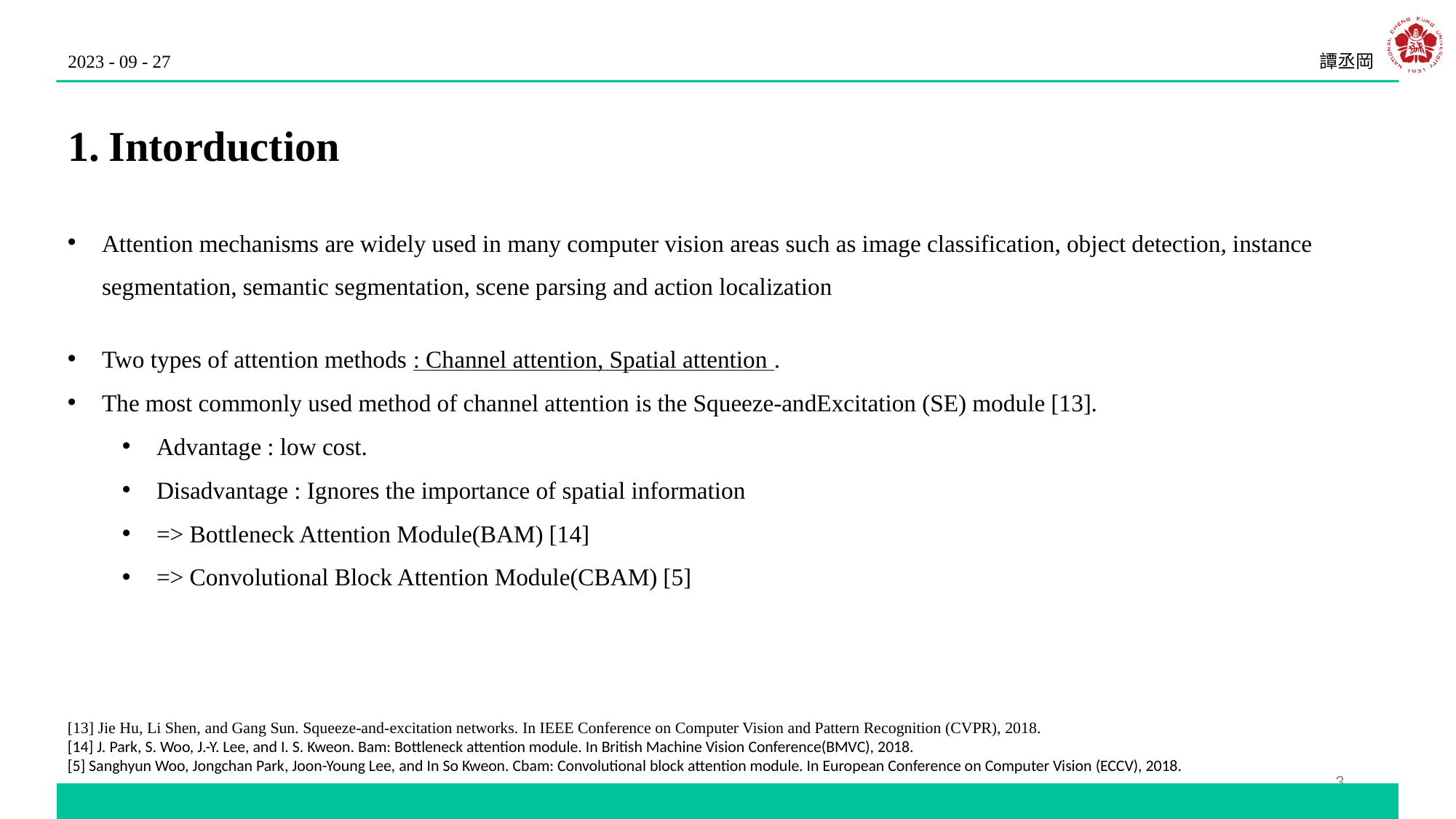

2023 - 09 - 27
譚丞岡

Intorduction
Attention mechanisms are widely used in many computer vision areas such as image classification, object detection, instance segmentation, semantic segmentation, scene parsing and action localization

Two types of attention methods : Channel attention, Spatial attention .
The most commonly used method of channel attention is the Squeeze-andExcitation (SE) module [13].
Advantage : low cost.
Disadvantage : Ignores the importance of spatial information
=> Bottleneck Attention Module(BAM) [14]
=> Convolutional Block Attention Module(CBAM) [5]

[13] Jie Hu, Li Shen, and Gang Sun. Squeeze-and-excitation networks. In IEEE Conference on Computer Vision and Pattern Recognition (CVPR), 2018.
[14] J. Park, S. Woo, J.-Y. Lee, and I. S. Kweon. Bam: Bottleneck attention module. In British Machine Vision Conference(BMVC), 2018.
[5] Sanghyun Woo, Jongchan Park, Joon-Young Lee, and In So Kweon. Cbam: Convolutional block attention module. In European Conference on Computer Vision (ECCV), 2018.
3